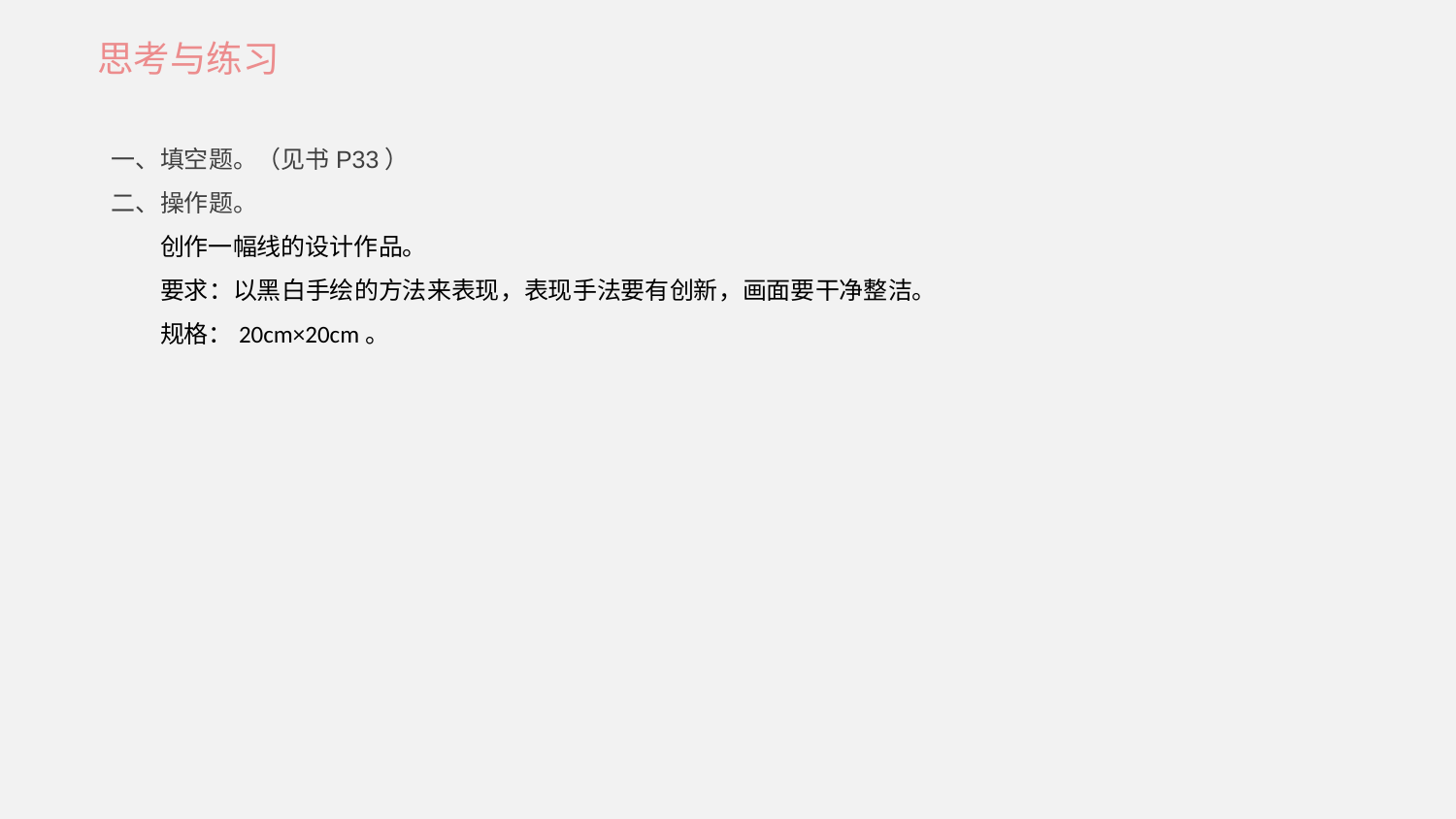

思考与练习
一、填空题。（见书P33）
二、操作题。
        创作一幅线的设计作品。
        要求：以黑白手绘的方法来表现，表现手法要有创新，画面要干净整洁。
        规格：20cm×20cm。